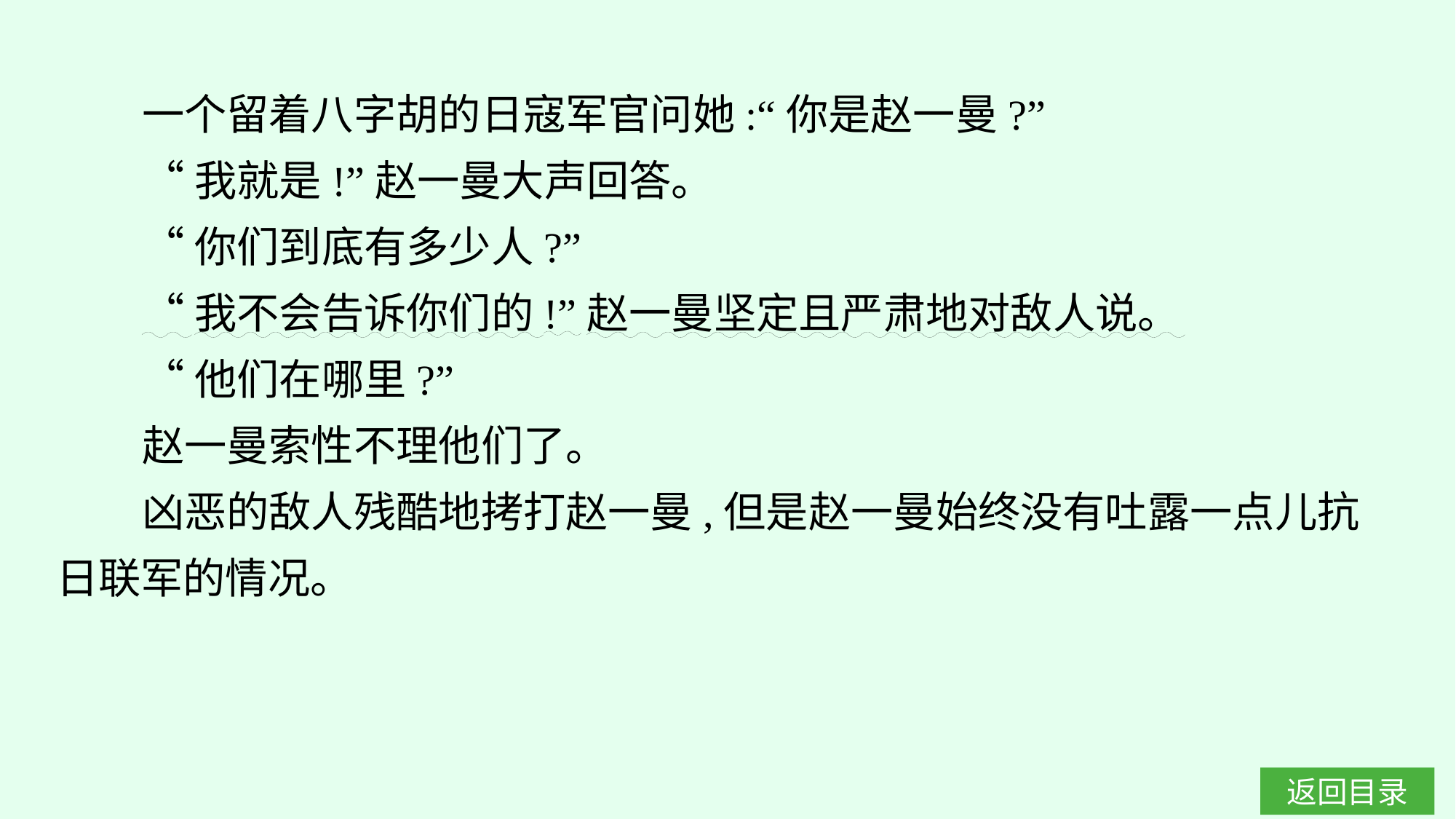

一个留着八字胡的日寇军官问她:“你是赵一曼?”
“我就是!”赵一曼大声回答。
“你们到底有多少人?”
“我不会告诉你们的!”赵一曼坚定且严肃地对敌人说。
“他们在哪里?”
赵一曼索性不理他们了。
凶恶的敌人残酷地拷打赵一曼,但是赵一曼始终没有吐露一点儿抗日联军的情况。